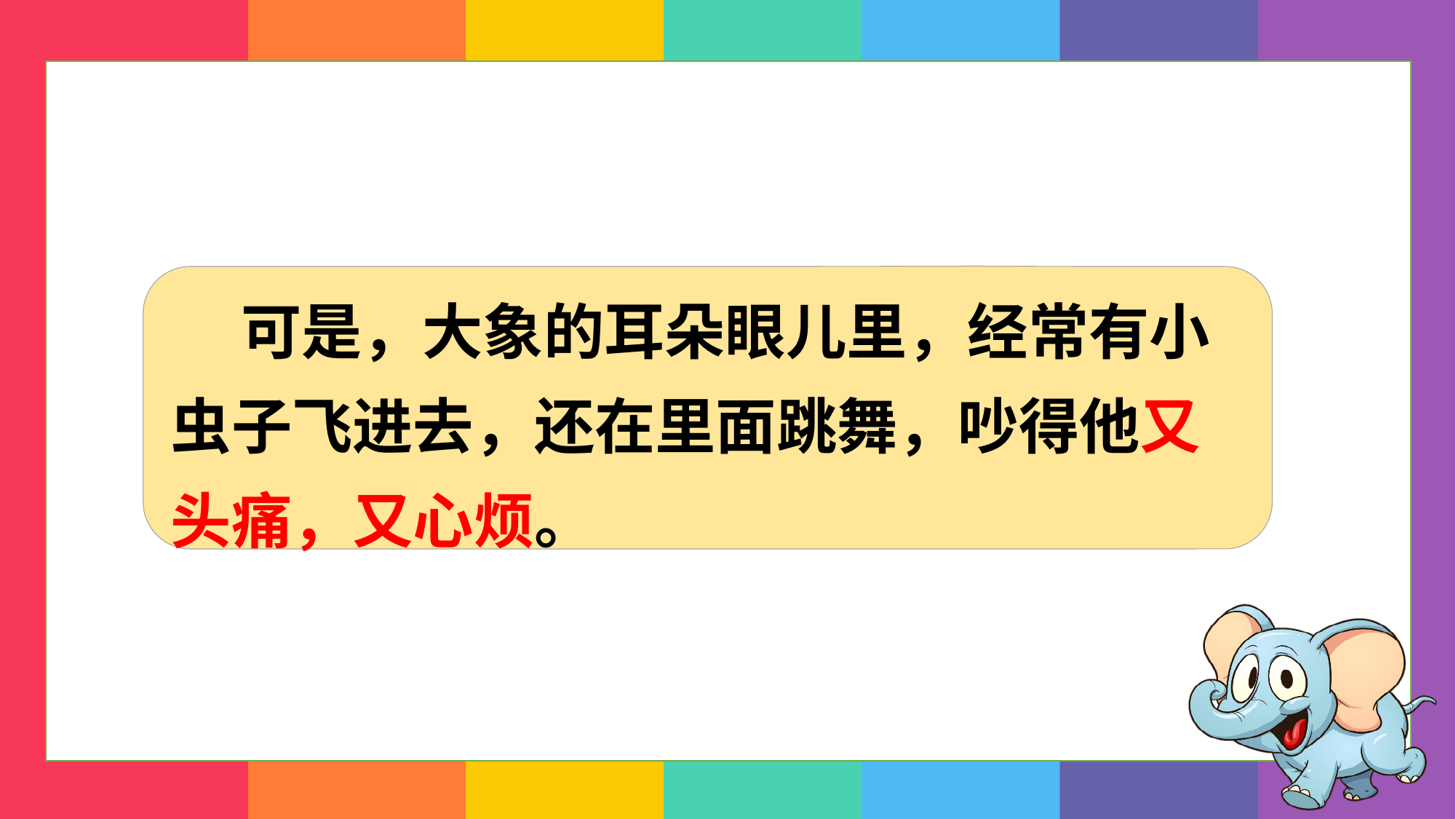

可是，大象的耳朵眼儿里，经常有小虫子飞进去，还在里面跳舞，吵得他又头痛，又心烦。